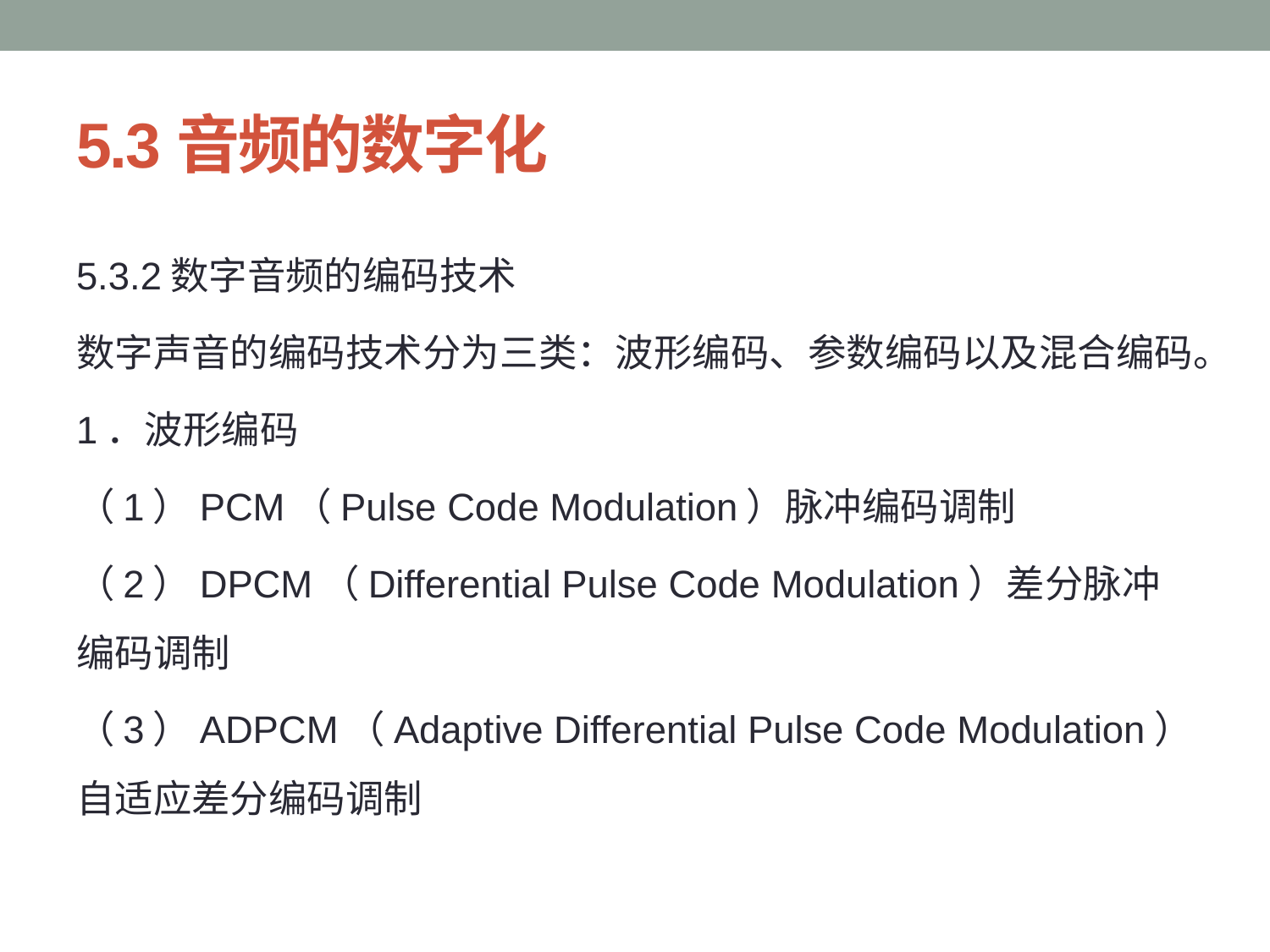

# 5.3音频的数字化
5.3.2数字音频的编码技术
数字声音的编码技术分为三类：波形编码、参数编码以及混合编码。
1．波形编码
（1）PCM（Pulse Code Modulation）脉冲编码调制
（2）DPCM（Differential Pulse Code Modulation）差分脉冲编码调制
（3）ADPCM（Adaptive Differential Pulse Code Modulation）自适应差分编码调制